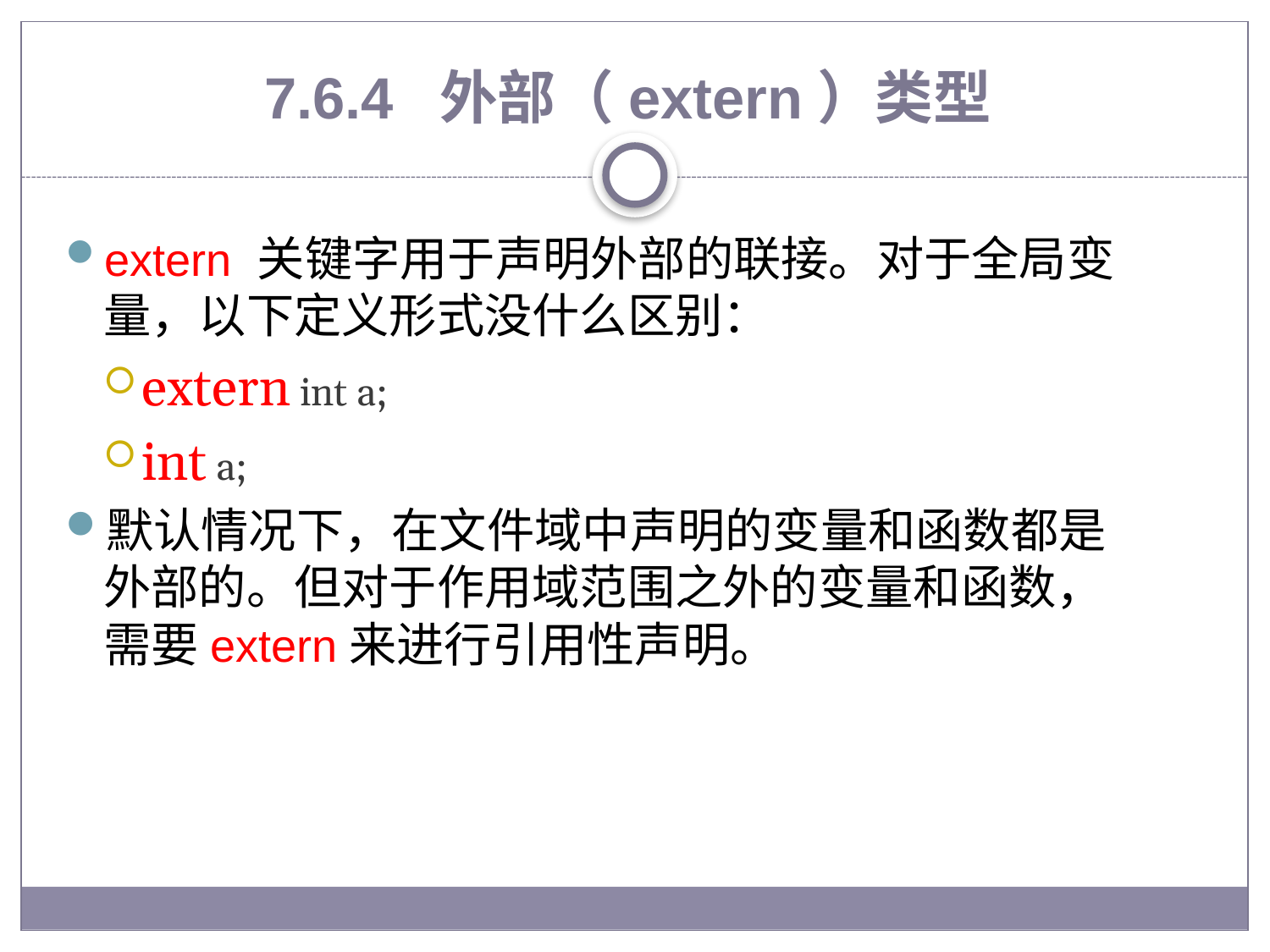

# 7.6.4  外部（extern）类型
extern 关键字用于声明外部的联接。对于全局变量，以下定义形式没什么区别：
extern int a;
int a;
默认情况下，在文件域中声明的变量和函数都是外部的。但对于作用域范围之外的变量和函数，需要extern来进行引用性声明。